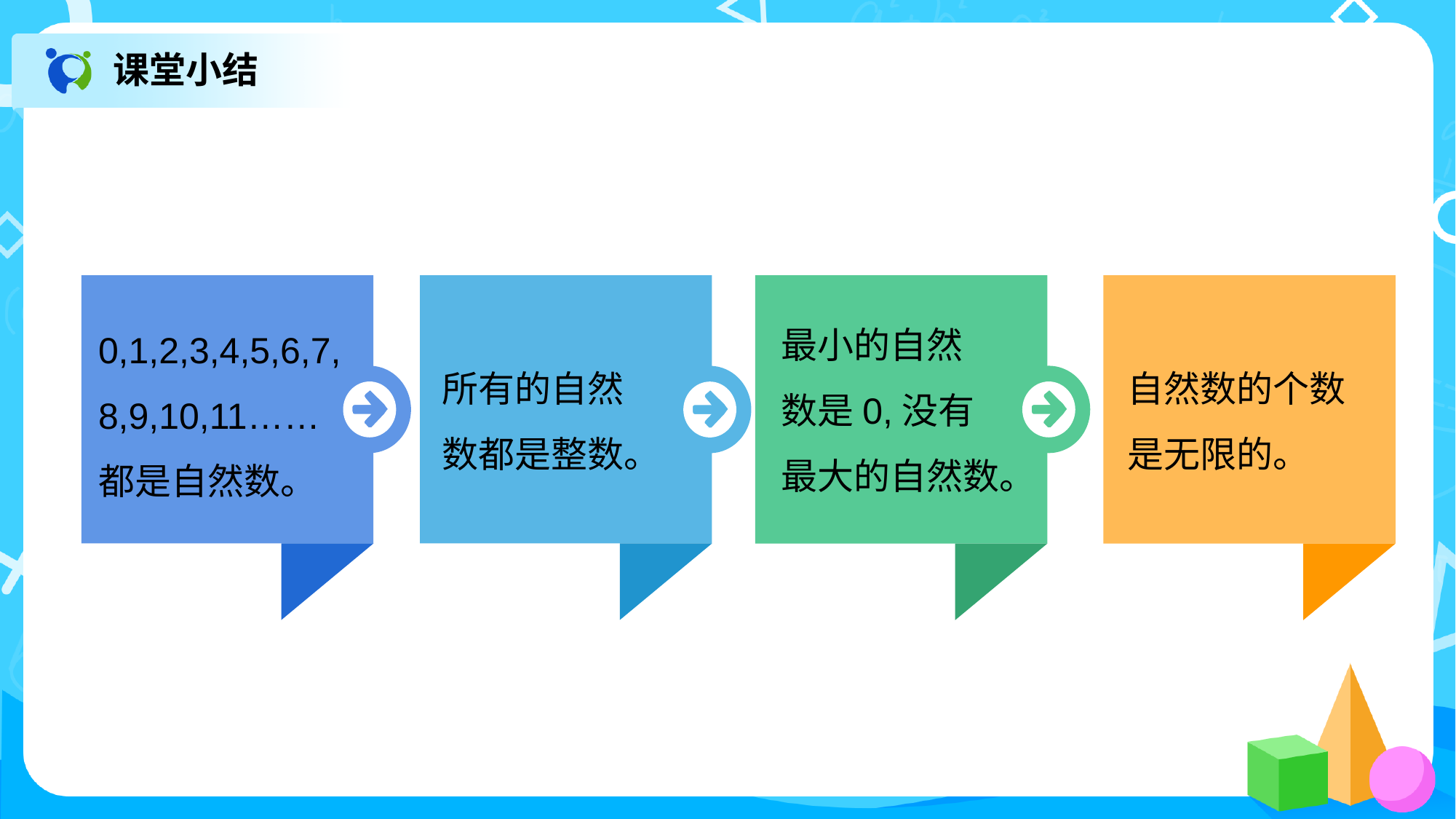

课堂小结

0,1,2,3,4,5,6,7,
8,9,10,11……
都是自然数。

所有的自然
数都是整数。

最小的自然
数是0,没有
最大的自然数。

自然数的个数
是无限的。